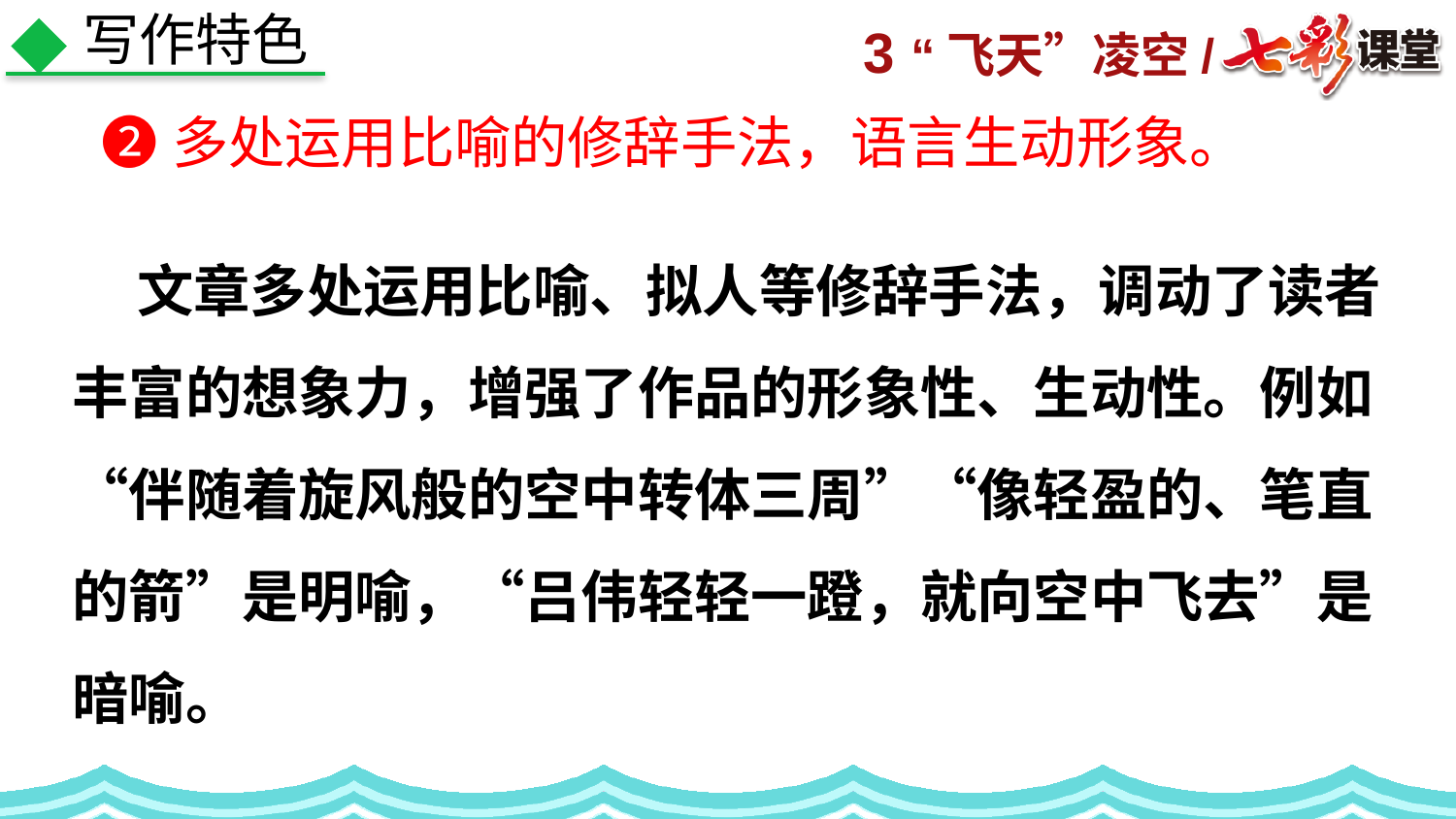

写作特色

❷多处运用比喻的修辞手法，语言生动形象。
    文章多处运用比喻、拟人等修辞手法，调动了读者丰富的想象力，增强了作品的形象性、生动性。例如“伴随着旋风般的空中转体三周”“像轻盈的、笔直的箭”是明喻，“吕伟轻轻一蹬，就向空中飞去”是暗喻。